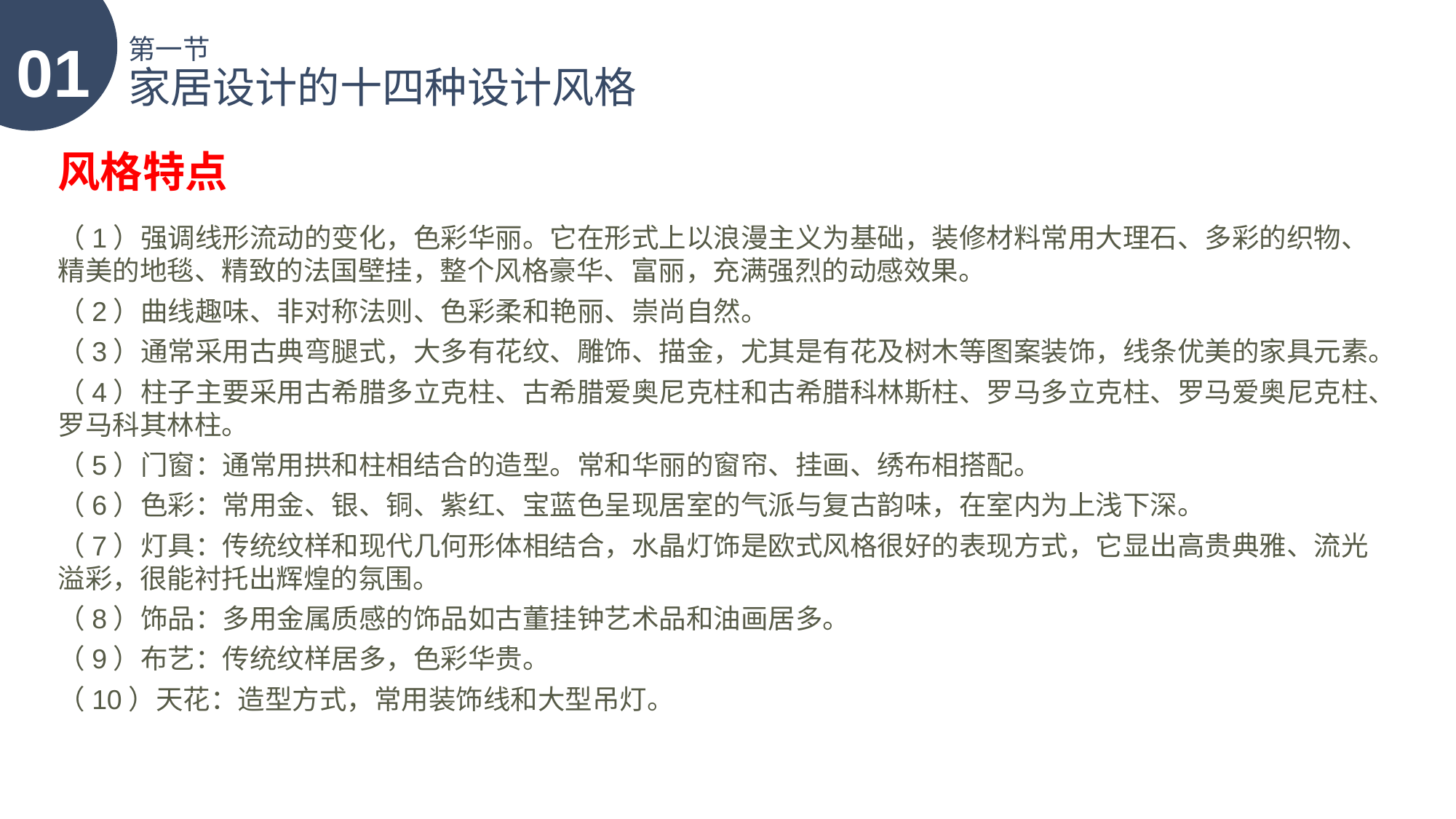

01
第一节
家居设计的十四种设计风格
风格特点
（1）强调线形流动的变化，色彩华丽。它在形式上以浪漫主义为基础，装修材料常用大理石、多彩的织物、精美的地毯、精致的法国壁挂，整个风格豪华、富丽，充满强烈的动感效果。
（2）曲线趣味、非对称法则、色彩柔和艳丽、崇尚自然。
（3）通常采用古典弯腿式，大多有花纹、雕饰、描金，尤其是有花及树木等图案装饰，线条优美的家具元素。
（4）柱子主要采用古希腊多立克柱、古希腊爱奥尼克柱和古希腊科林斯柱、罗马多立克柱、罗马爱奥尼克柱、罗马科其林柱。
（5）门窗：通常用拱和柱相结合的造型。常和华丽的窗帘、挂画、绣布相搭配。
（6）色彩：常用金、银、铜、紫红、宝蓝色呈现居室的气派与复古韵味，在室内为上浅下深。
（7）灯具：传统纹样和现代几何形体相结合，水晶灯饰是欧式风格很好的表现方式，它显出高贵典雅、流光溢彩，很能衬托出辉煌的氛围。
（8）饰品：多用金属质感的饰品如古董挂钟艺术品和油画居多。
（9）布艺：传统纹样居多，色彩华贵。
（10）天花：造型方式，常用装饰线和大型吊灯。